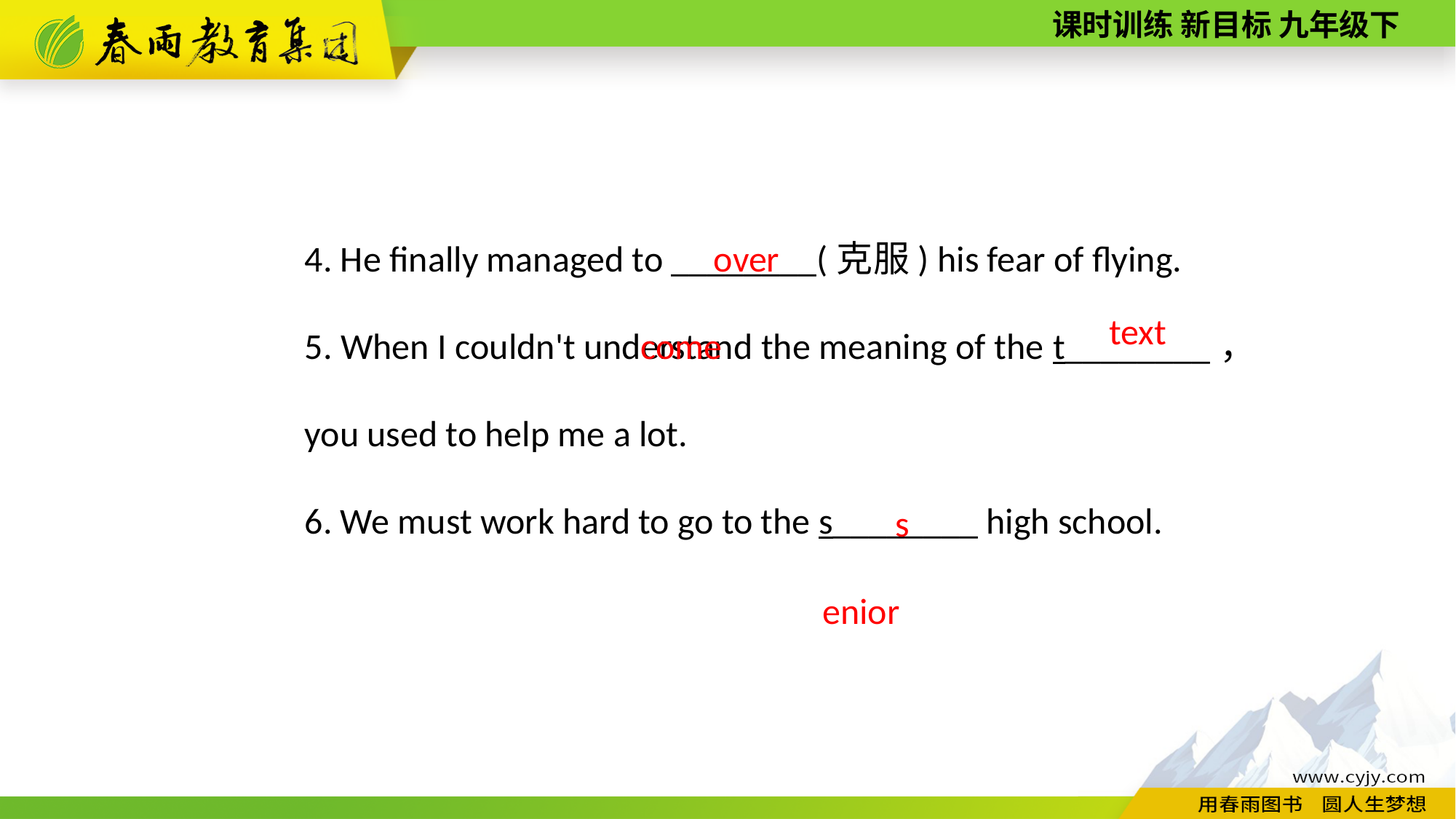

4. He finally managed to ________(克服) his fear of flying.
5. When I couldn't understand the meaning of the t________，you used to help me a lot.
6. We must work hard to go to the s________ high school.
overcome
text
senior